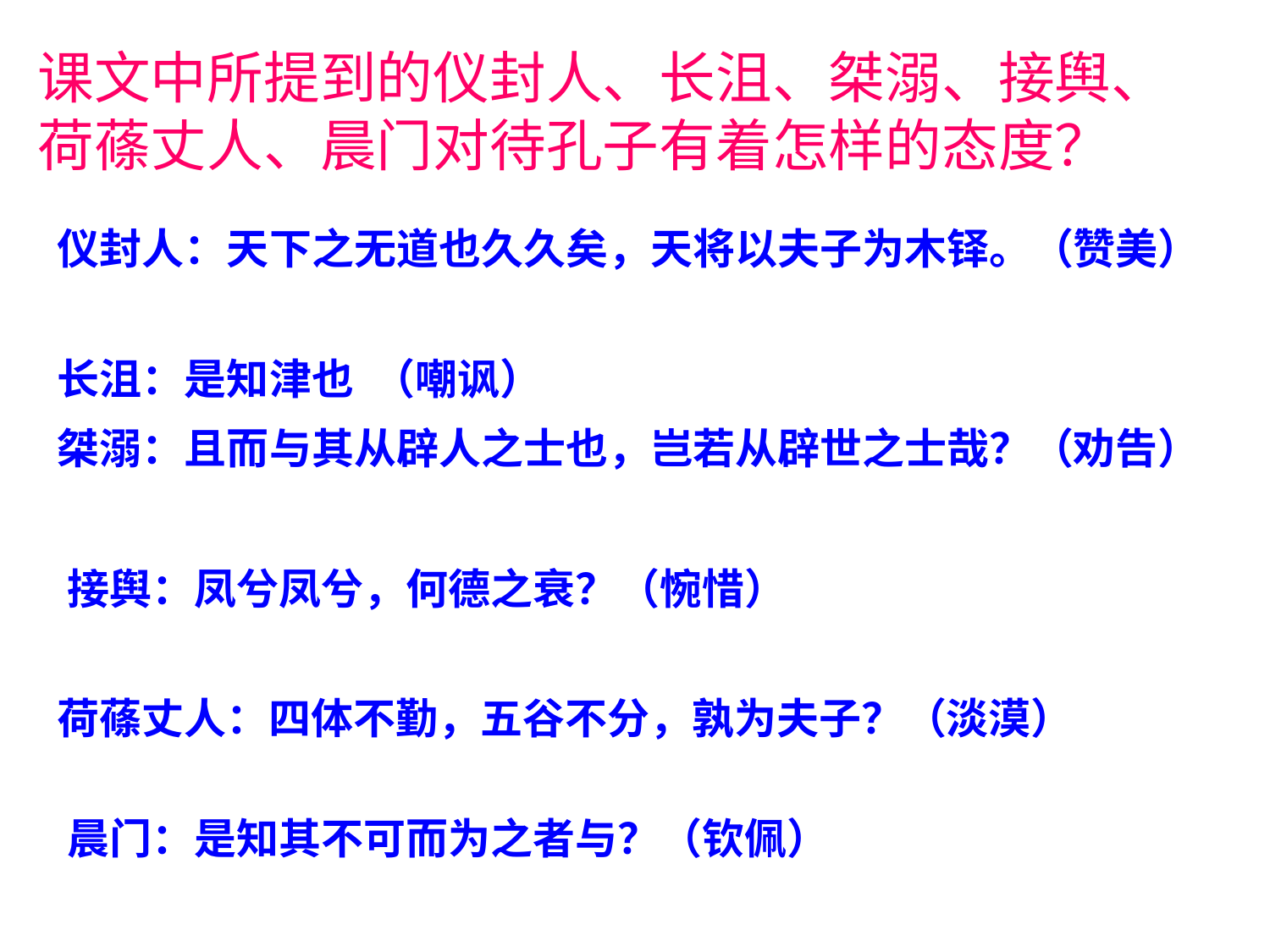

课文中所提到的仪封人、长沮、桀溺、接舆、荷蓧丈人、晨门对待孔子有着怎样的态度？
仪封人：天下之无道也久久矣，天将以夫子为木铎。（赞美）
长沮：是知津也  （嘲讽）
桀溺：且而与其从辟人之士也，岂若从辟世之士哉？（劝告）
接舆：凤兮凤兮，何德之衰？（惋惜）
荷蓧丈人：四体不勤，五谷不分，孰为夫子？（淡漠）
晨门：是知其不可而为之者与？（钦佩）